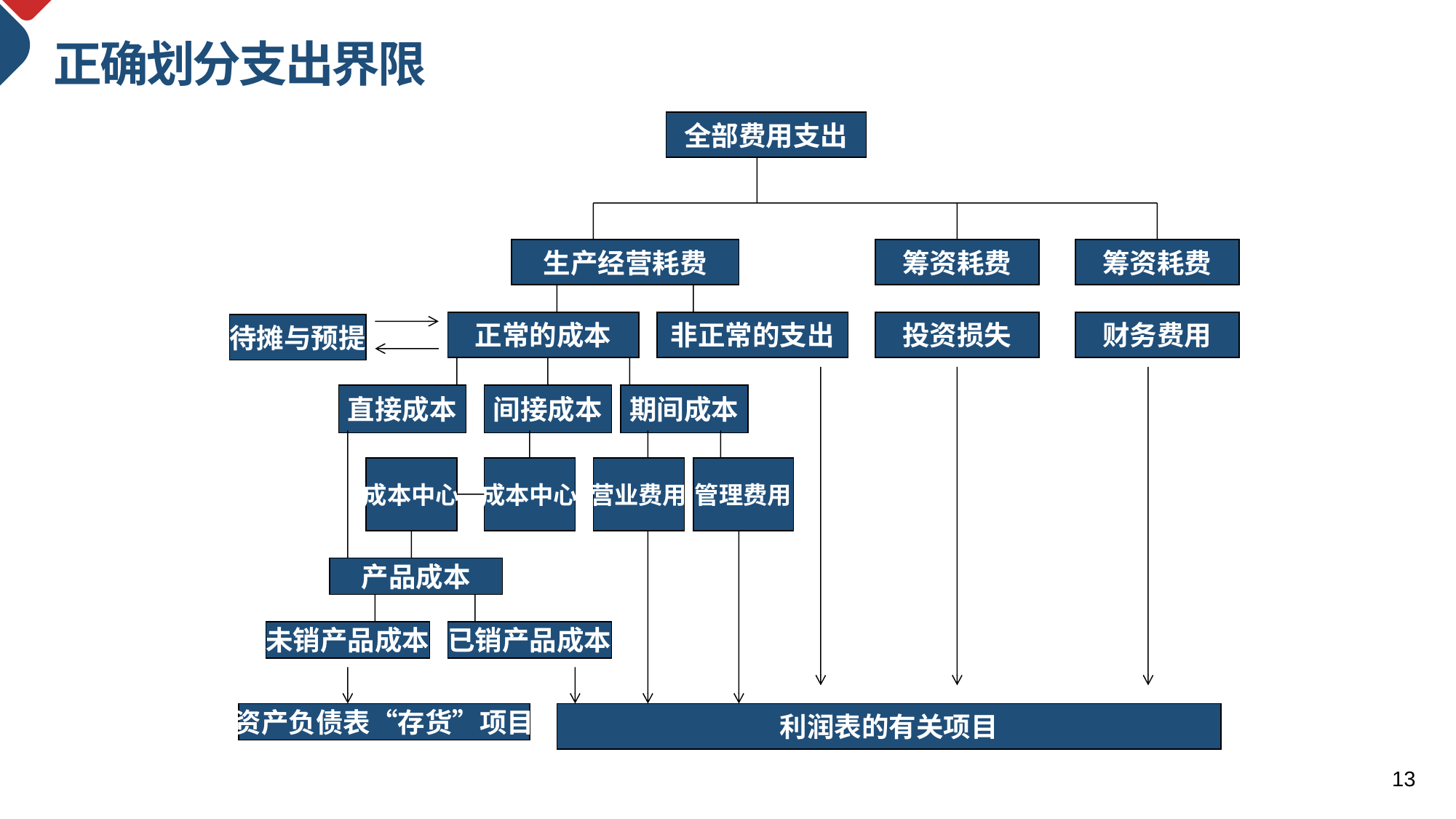

正确划分支出界限
全部费用支出

生产经营耗费
筹资耗费
筹资耗费

正常的成本
非正常的支出
投资损失
财务费用
待摊与预提

直接成本
间接成本
期间成本

成本中心
成本中心
营业费用
管理费用

产品成本

未销产品成本
已销产品成本

资产负债表“存货”项目
利润表的有关项目